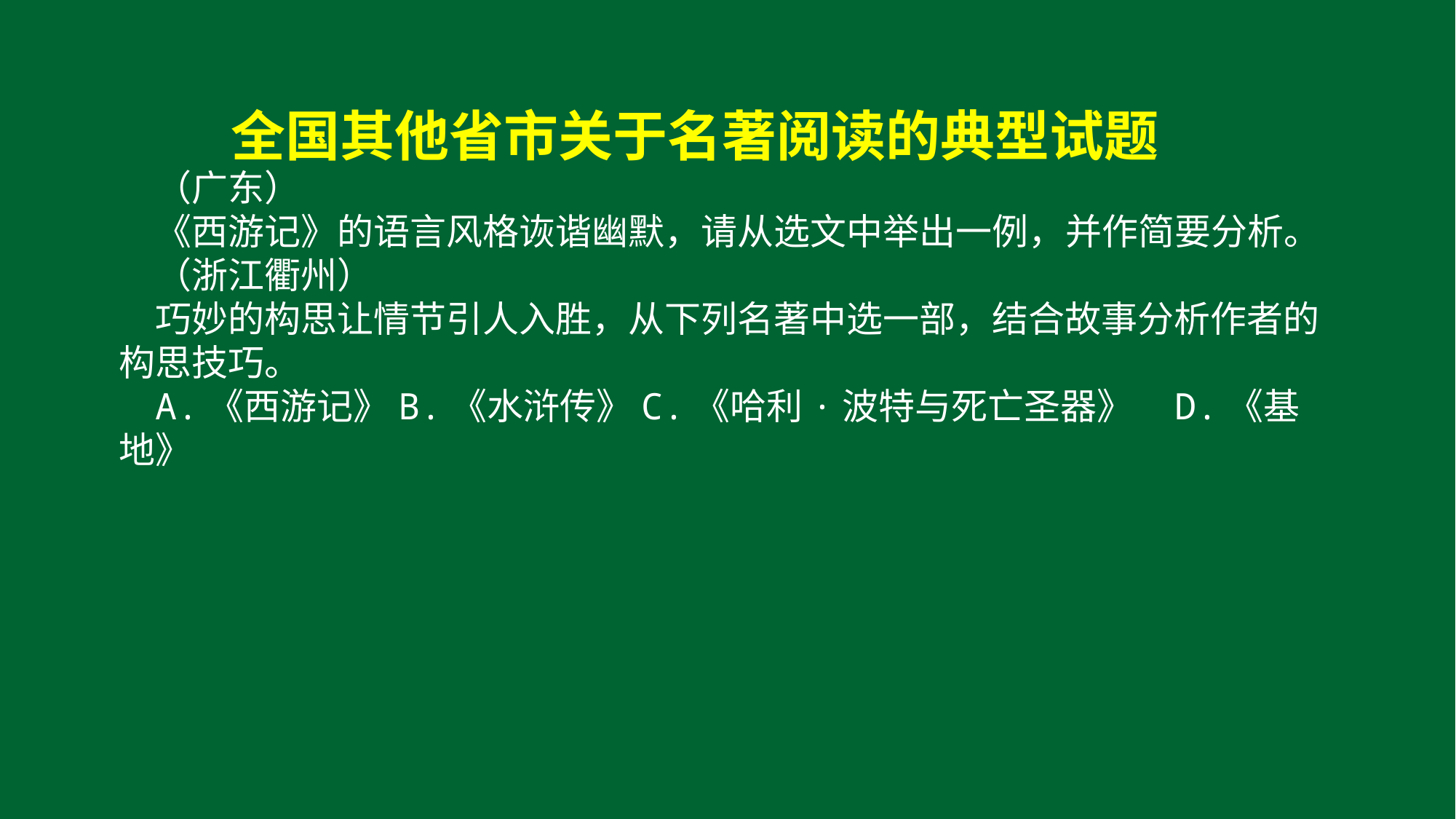

全国其他省市关于名著阅读的典型试题
（广东）
《西游记》的语言风格诙谐幽默，请从选文中举出一例，并作简要分析。
（浙江衢州）
巧妙的构思让情节引人入胜，从下列名著中选一部，结合故事分析作者的构思技巧。
A.《西游记》B.《水浒传》C.《哈利·波特与死亡圣器》    D.《基地》